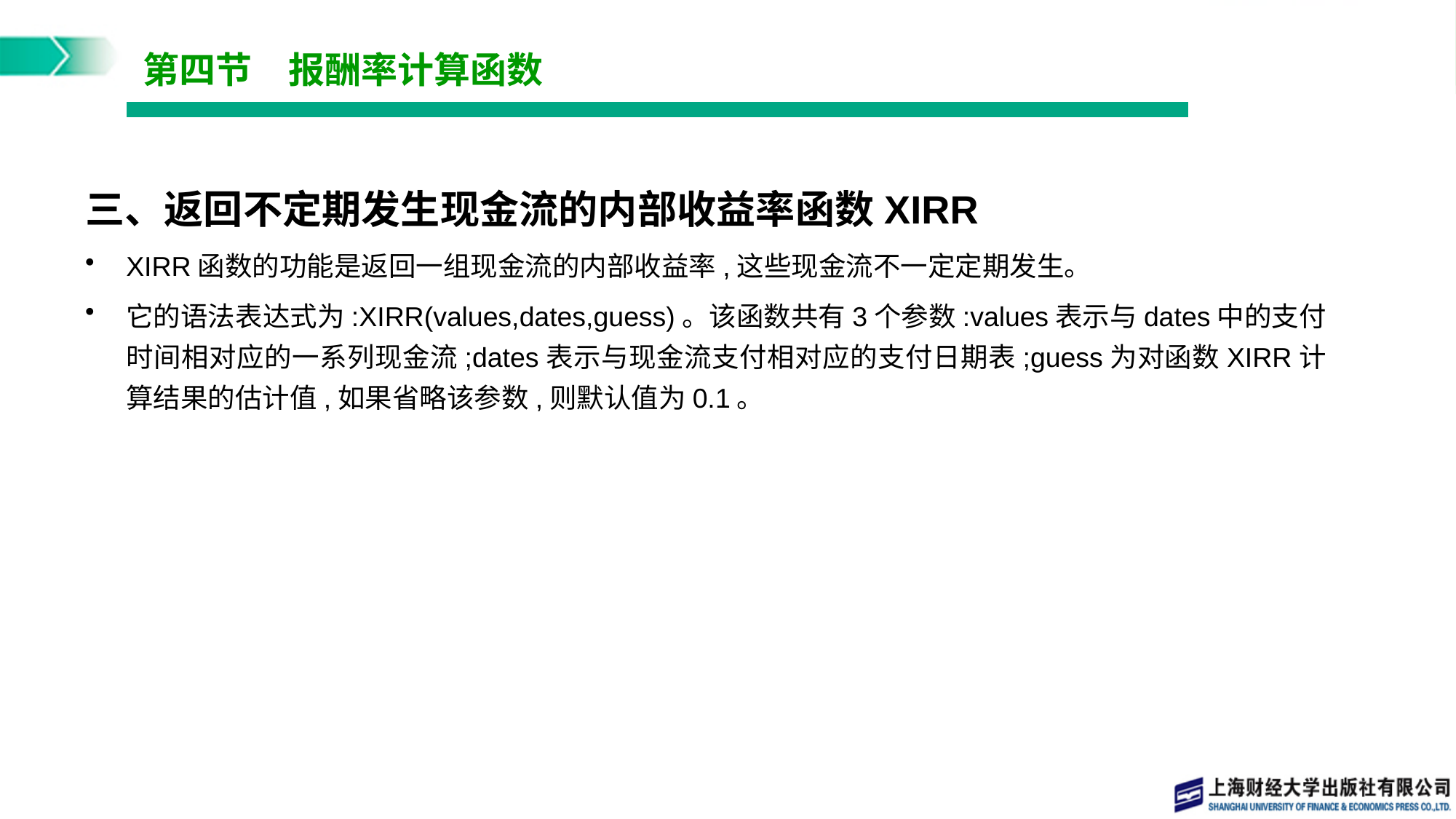

# 第四节　报酬率计算函数
三、返回不定期发生现金流的内部收益率函数XIRR
XIRR函数的功能是返回一组现金流的内部收益率,这些现金流不一定定期发生。
它的语法表达式为:XIRR(values,dates,guess)。该函数共有3个参数:values表示与dates中的支付时间相对应的一系列现金流;dates表示与现金流支付相对应的支付日期表;guess为对函数XIRR计算结果的估计值,如果省略该参数,则默认值为0.1。